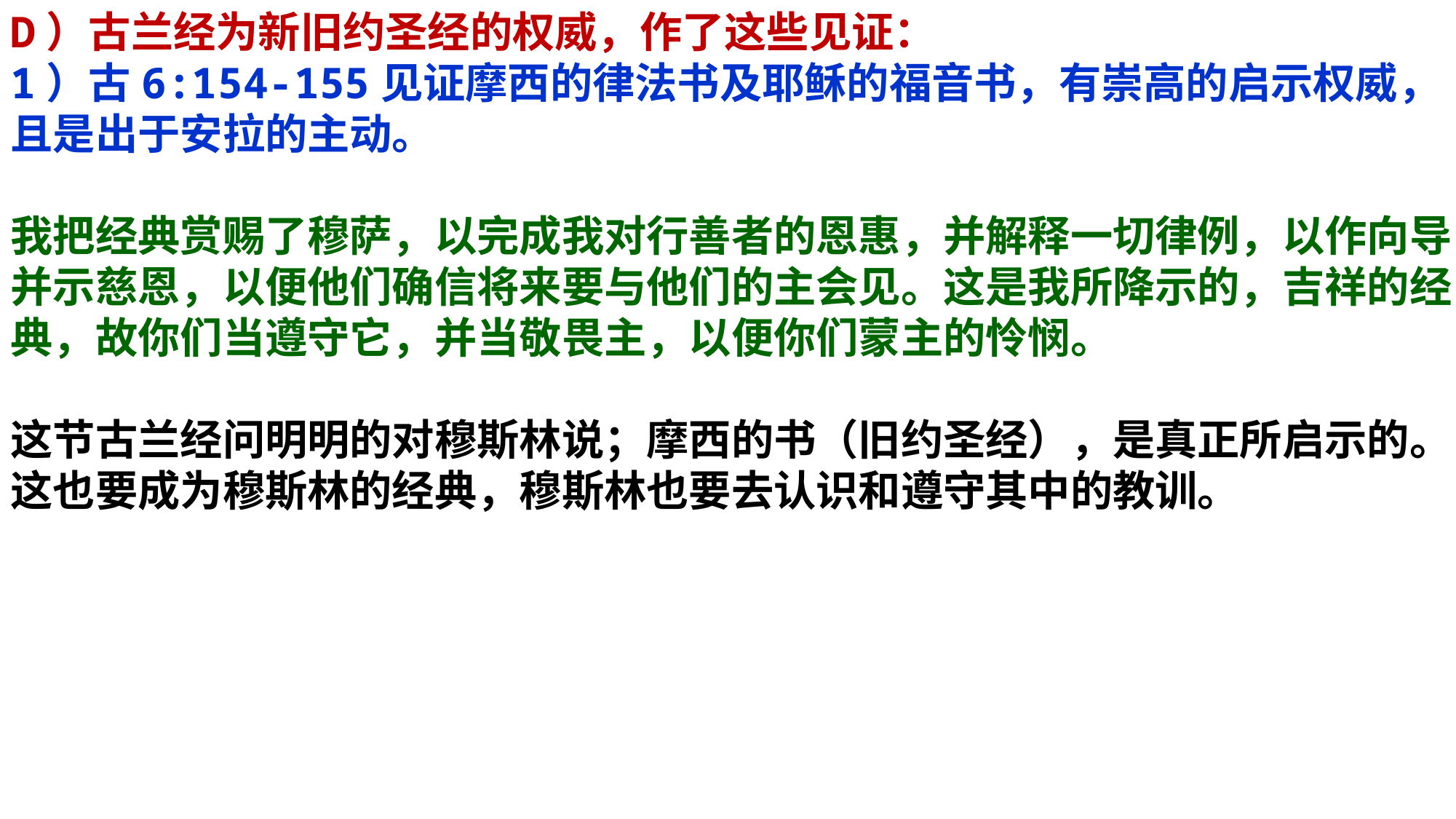

D）古兰经为新旧约圣经的权威，作了这些见证：
1）古6:154-155见证摩西的律法书及耶稣的福音书，有崇高的启示权威，且是出于安拉的主动。

我把经典赏赐了穆萨，以完成我对行善者的恩惠，并解释一切律例，以作向导，并示慈恩，以便他们确信将来要与他们的主会见。这是我所降示的，吉祥的经典，故你们当遵守它，并当敬畏主，以便你们蒙主的怜悯。

这节古兰经问明明的对穆斯林说；摩西的书（旧约圣经），是真正所启示的。这也要成为穆斯林的经典，穆斯林也要去认识和遵守其中的教训。